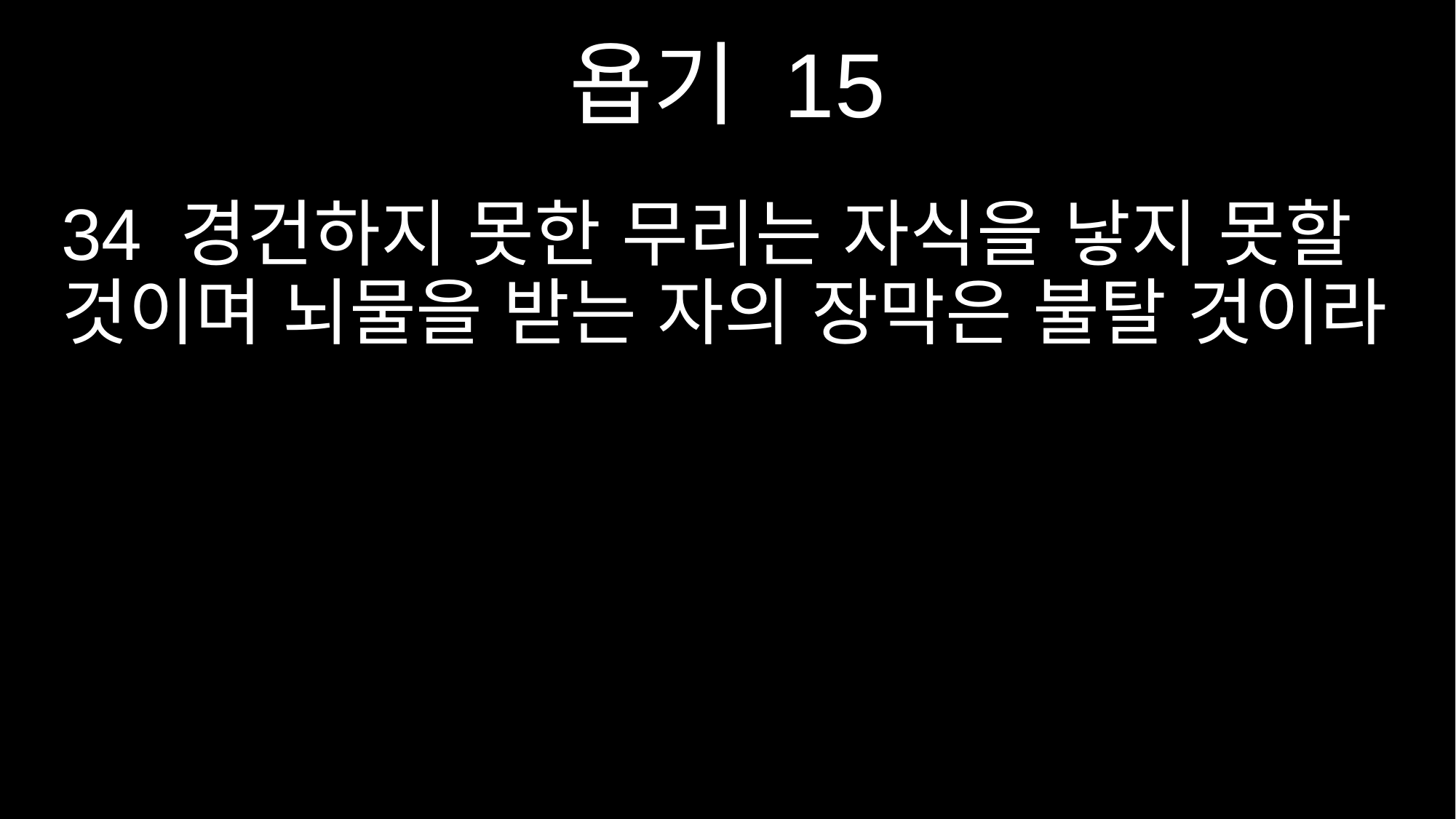

욥기 15
34 경건하지 못한 무리는 자식을 낳지 못할 것이며 뇌물을 받는 자의 장막은 불탈 것이라